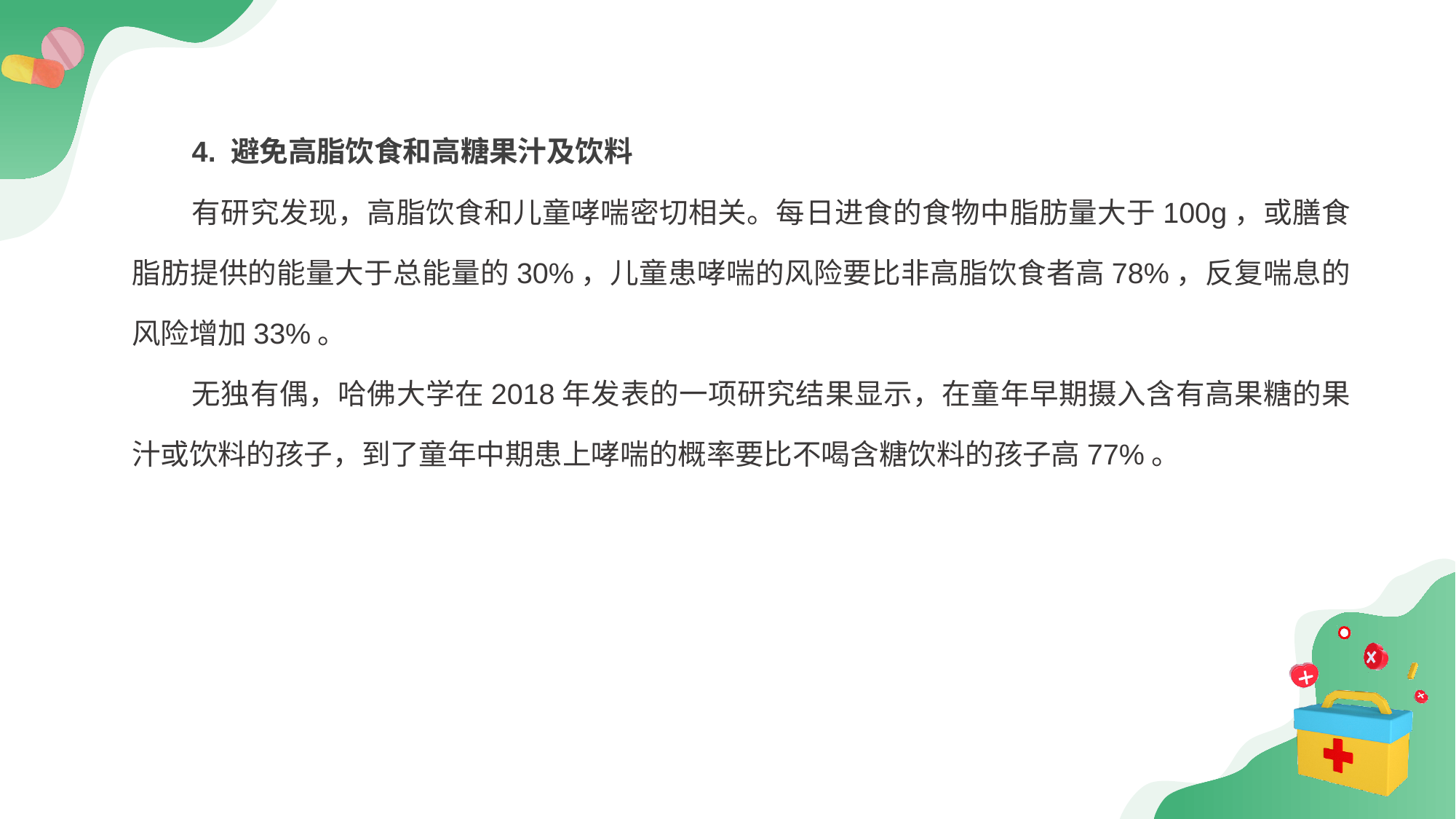

4. 避免高脂饮食和高糖果汁及饮料
有研究发现，高脂饮食和儿童哮喘密切相关。每日进食的食物中脂肪量大于100g，或膳食脂肪提供的能量大于总能量的30%，儿童患哮喘的风险要比非高脂饮食者高78%，反复喘息的风险增加33%。
无独有偶，哈佛大学在2018年发表的一项研究结果显示，在童年早期摄入含有高果糖的果汁或饮料的孩子，到了童年中期患上哮喘的概率要比不喝含糖饮料的孩子高77%。